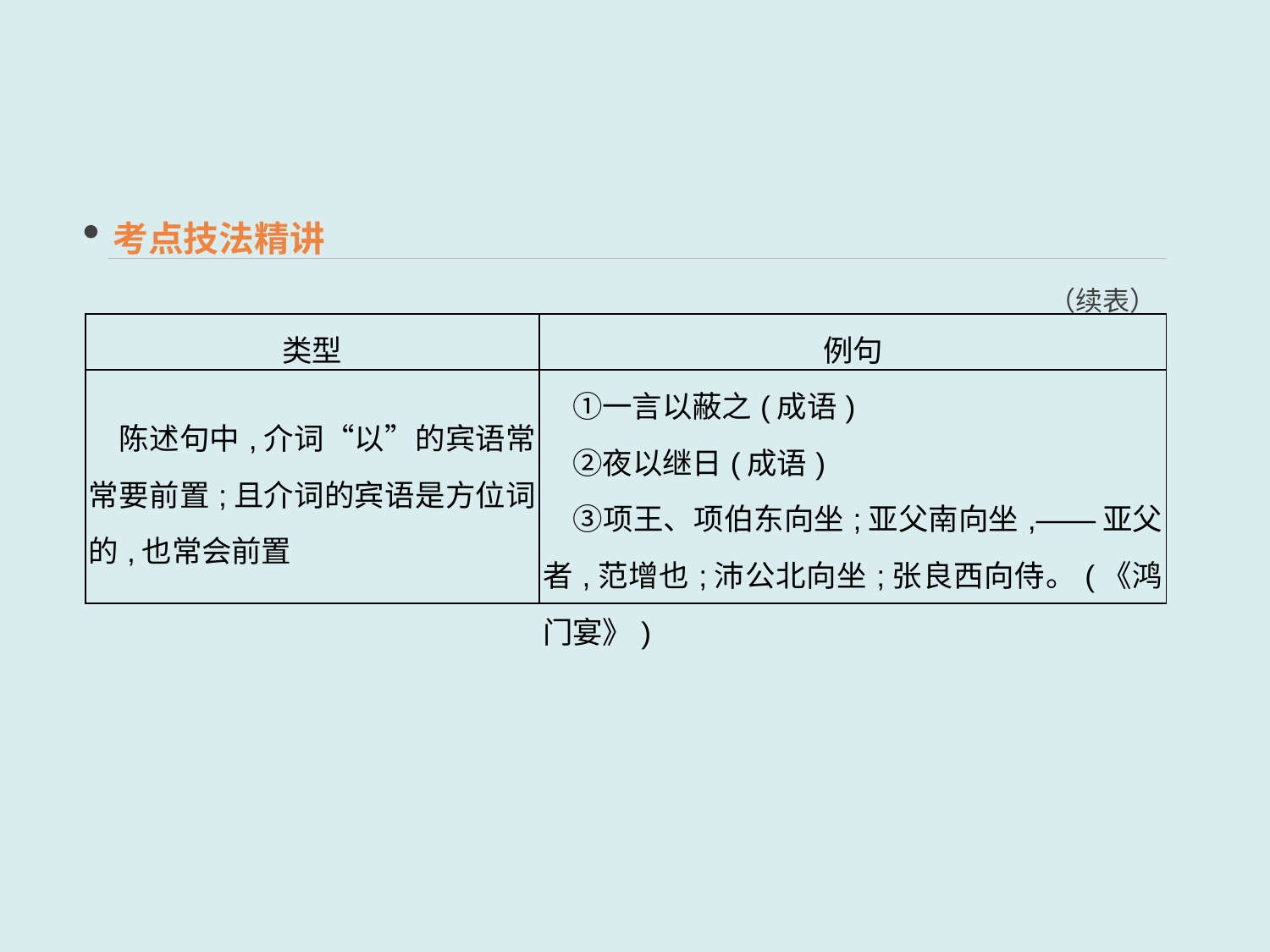

考点技法精讲

（续表）

| 类型 | 例句 |
| --- | --- |
| 陈述句中,介词“以”的宾语常常要前置;且介词的宾语是方位词的,也常会前置 | ①一言以蔽之(成语) 　②夜以继日(成语) 　③项王、项伯东向坐;亚父南向坐,——亚父者,范增也;沛公北向坐;张良西向侍。(《鸿门宴》) |